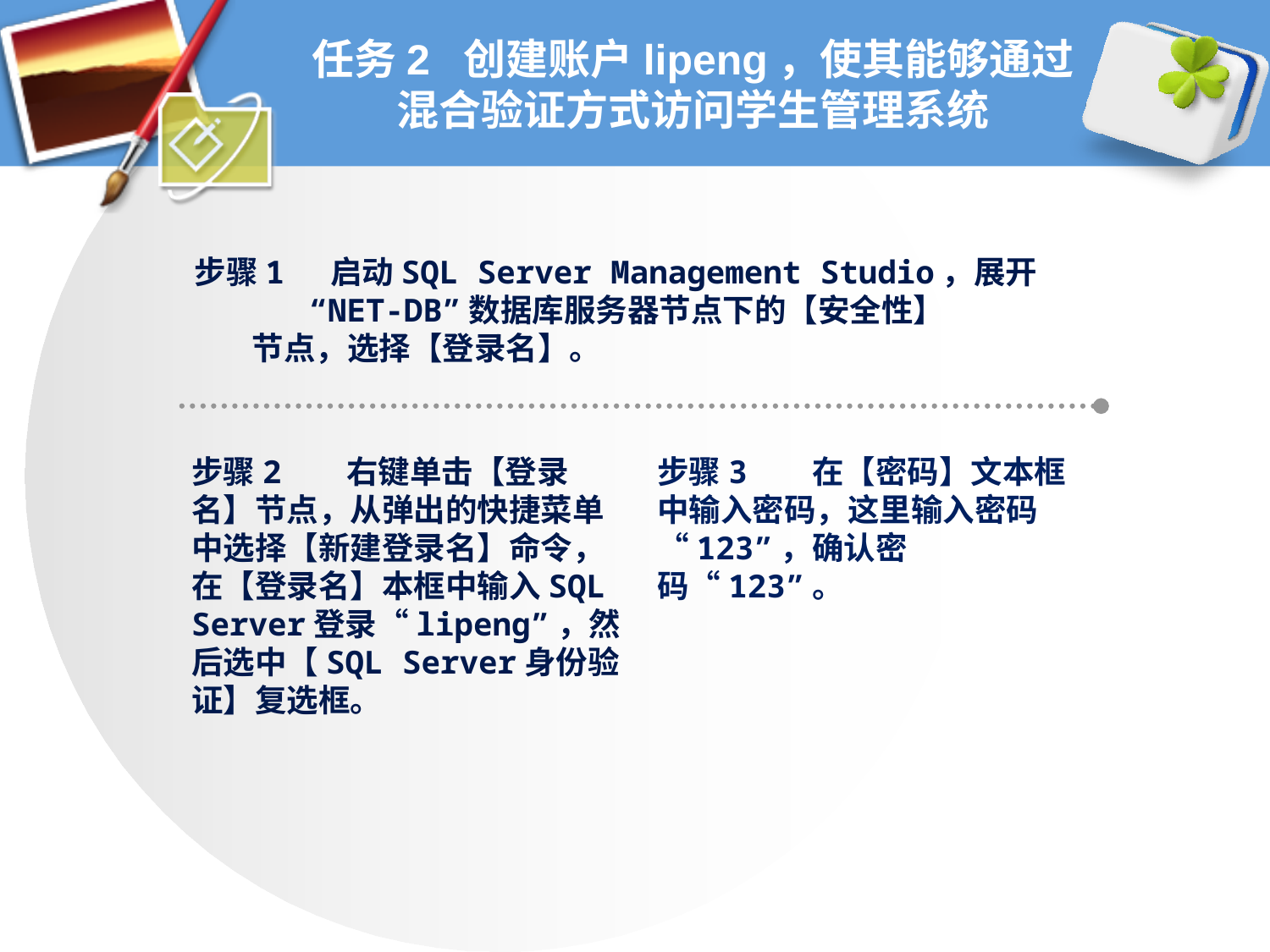

# 任务2  创建账户lipeng，使其能够通过混合验证方式访问学生管理系统
步骤1  启动SQL Server Management Studio，展开
      “NET-DB”数据库服务器节点下的【安全性】
       节点，选择【登录名】。

步骤2   右键单击【登录名】节点，从弹出的快捷菜单中选择【新建登录名】命令，在【登录名】本框中输入SQL Server登录“lipeng”，然后选中【SQL Server身份验证】复选框。
步骤3   在【密码】文本框中输入密码，这里输入密码“123”，确认密码“123”。